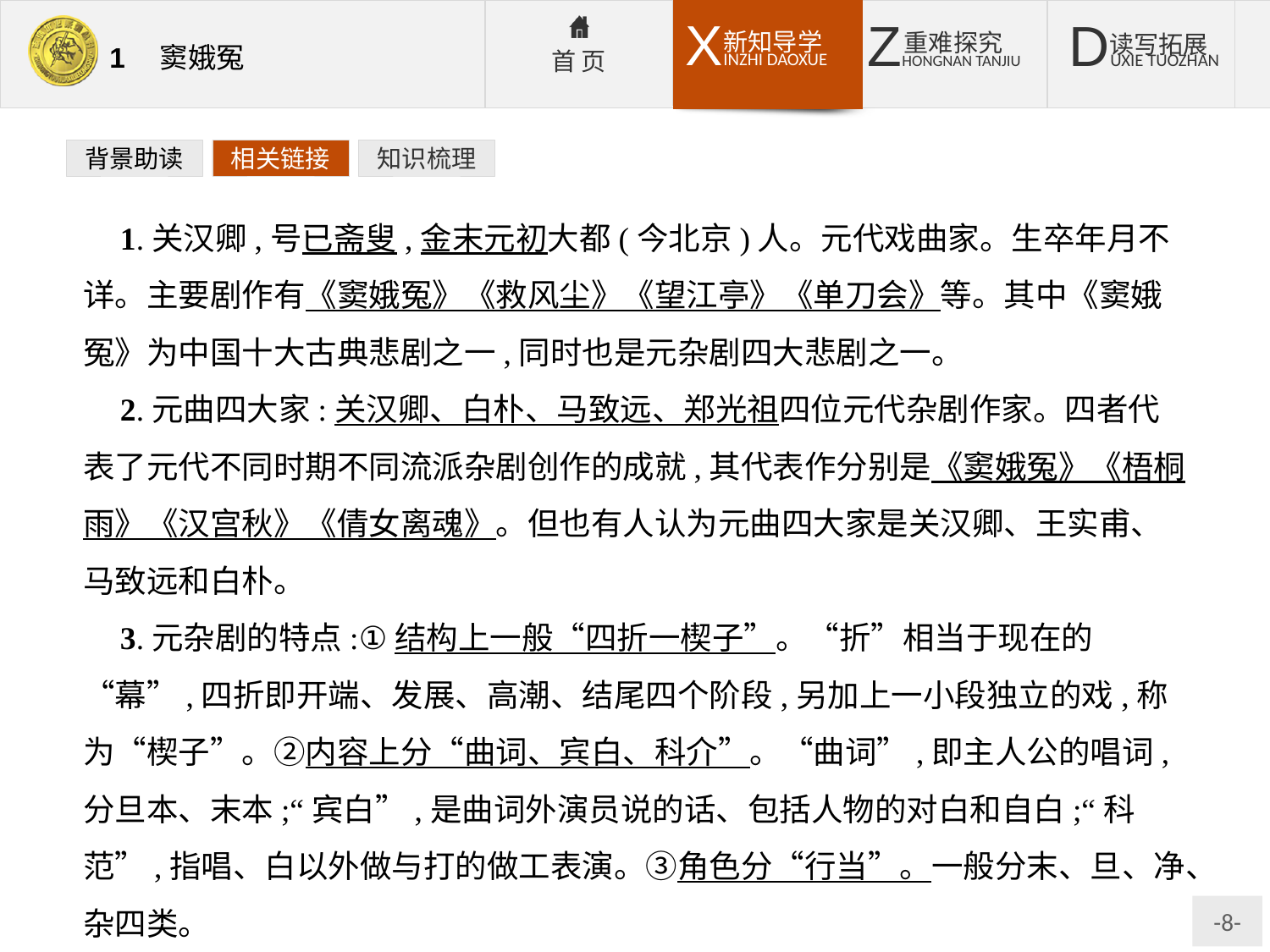

背景助读
相关链接
知识梳理
1.关汉卿,号已斋叟,金末元初大都(今北京)人。元代戏曲家。生卒年月不详。主要剧作有《窦娥冤》《救风尘》《望江亭》《单刀会》等。其中《窦娥冤》为中国十大古典悲剧之一,同时也是元杂剧四大悲剧之一。
2.元曲四大家:关汉卿、白朴、马致远、郑光祖四位元代杂剧作家。四者代表了元代不同时期不同流派杂剧创作的成就,其代表作分别是《窦娥冤》《梧桐雨》《汉宫秋》《倩女离魂》。但也有人认为元曲四大家是关汉卿、王实甫、马致远和白朴。
3.元杂剧的特点:①结构上一般“四折一楔子”。“折”相当于现在的“幕”,四折即开端、发展、高潮、结尾四个阶段,另加上一小段独立的戏,称为“楔子”。②内容上分“曲词、宾白、科介”。“曲词”,即主人公的唱词,分旦本、末本;“宾白”,是曲词外演员说的话、包括人物的对白和自白;“科范”,指唱、白以外做与打的做工表演。③角色分“行当”。一般分末、旦、净、杂四类。